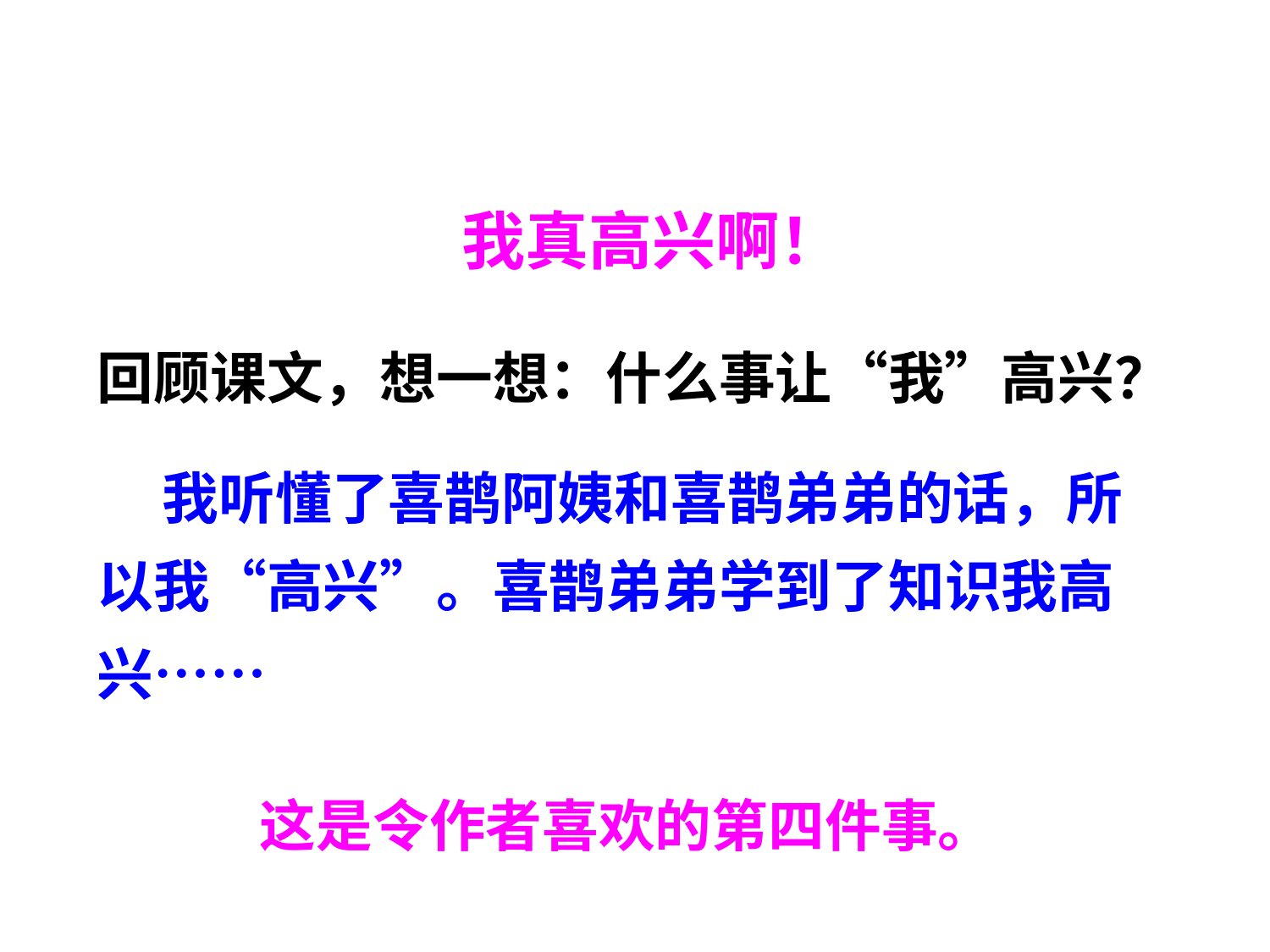

我真高兴啊！
回顾课文，想一想：什么事让“我”高兴？
    我听懂了喜鹊阿姨和喜鹊弟弟的话，所以我“高兴”。喜鹊弟弟学到了知识我高兴……
这是令作者喜欢的第四件事。